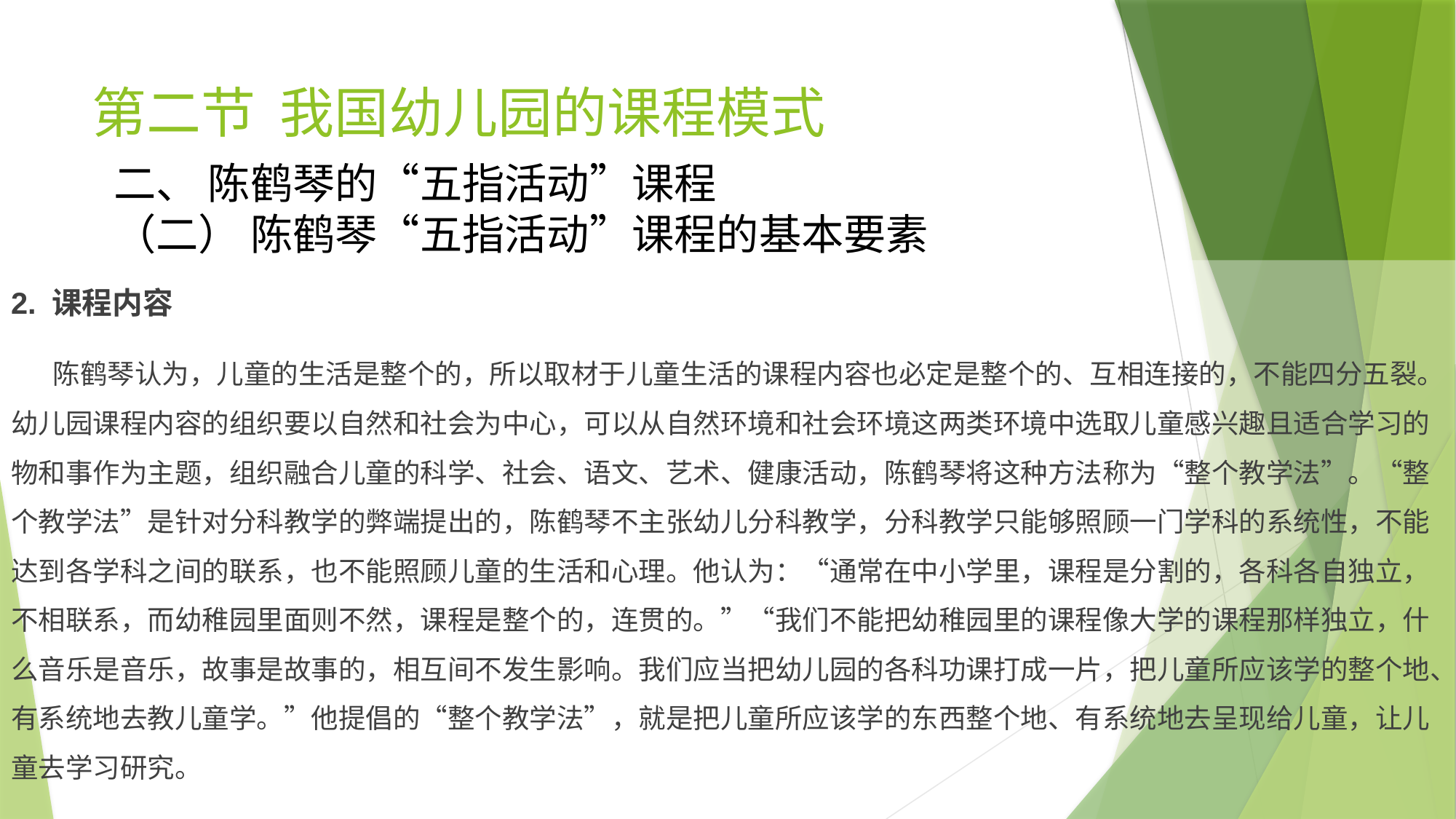

# 第二节  我国幼儿园的课程模式
二、 陈鹤琴的“五指活动”课程
（二） 陈鹤琴“五指活动”课程的基本要素
2. 课程内容
     陈鹤琴认为，儿童的生活是整个的，所以取材于儿童生活的课程内容也必定是整个的、互相连接的，不能四分五裂。幼儿园课程内容的组织要以自然和社会为中心，可以从自然环境和社会环境这两类环境中选取儿童感兴趣且适合学习的物和事作为主题，组织融合儿童的科学、社会、语文、艺术、健康活动，陈鹤琴将这种方法称为“整个教学法”。“整个教学法”是针对分科教学的弊端提出的，陈鹤琴不主张幼儿分科教学，分科教学只能够照顾一门学科的系统性，不能达到各学科之间的联系，也不能照顾儿童的生活和心理。他认为：“通常在中小学里，课程是分割的，各科各自独立，不相联系，而幼稚园里面则不然，课程是整个的，连贯的。”“我们不能把幼稚园里的课程像大学的课程那样独立，什么音乐是音乐，故事是故事的，相互间不发生影响。我们应当把幼儿园的各科功课打成一片，把儿童所应该学的整个地、有系统地去教儿童学。”他提倡的“整个教学法”，就是把儿童所应该学的东西整个地、有系统地去呈现给儿童，让儿童去学习研究。